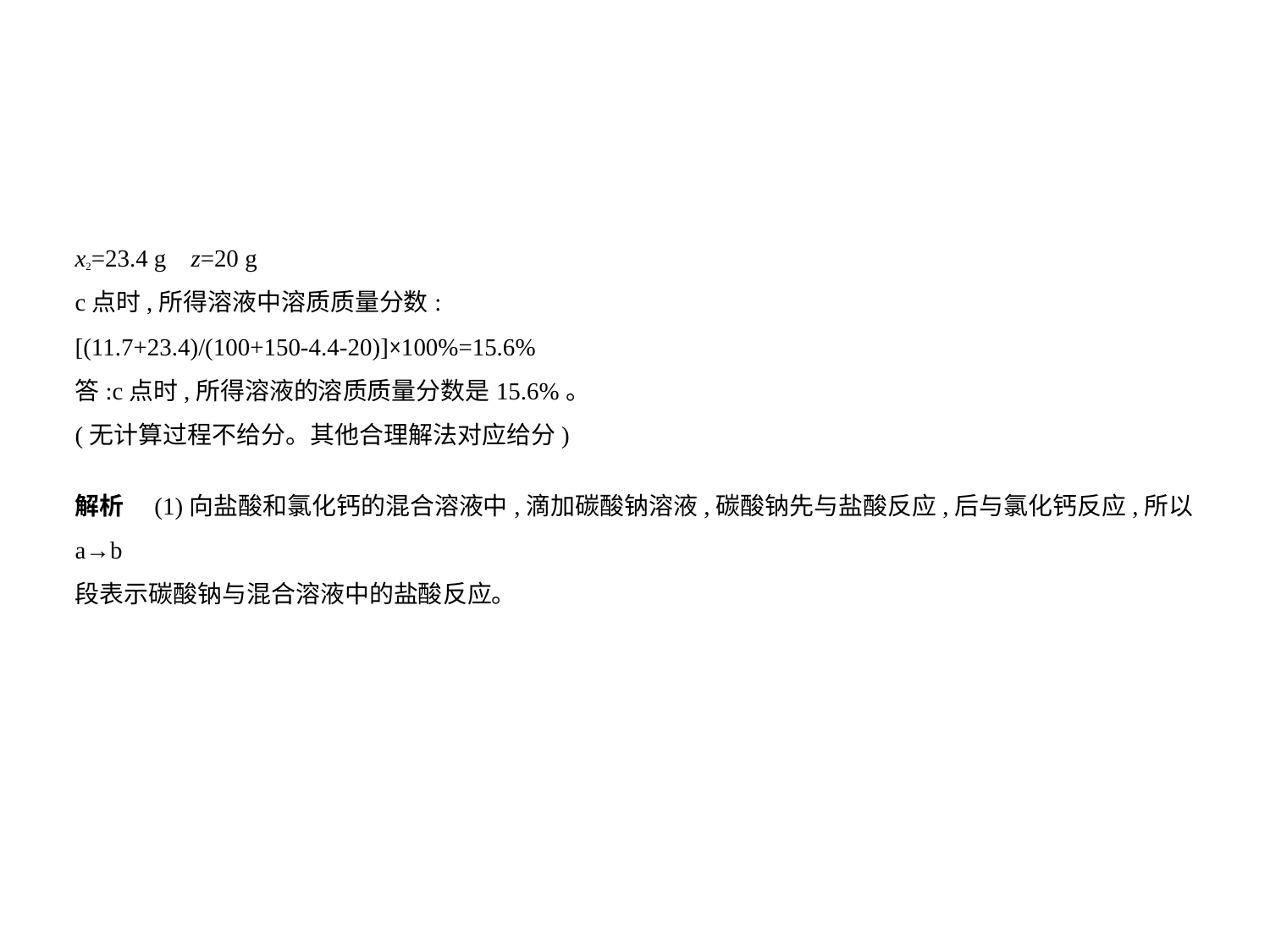

x2=23.4 g    z=20 g
c点时,所得溶液中溶质质量分数:
[(11.7+23.4)/(100+150-4.4-20)]×100%=15.6%
答:c点时,所得溶液的溶质质量分数是15.6%。
(无计算过程不给分。其他合理解法对应给分)
解析　(1)向盐酸和氯化钙的混合溶液中,滴加碳酸钠溶液,碳酸钠先与盐酸反应,后与氯化钙反应,所以a→b
段表示碳酸钠与混合溶液中的盐酸反应。